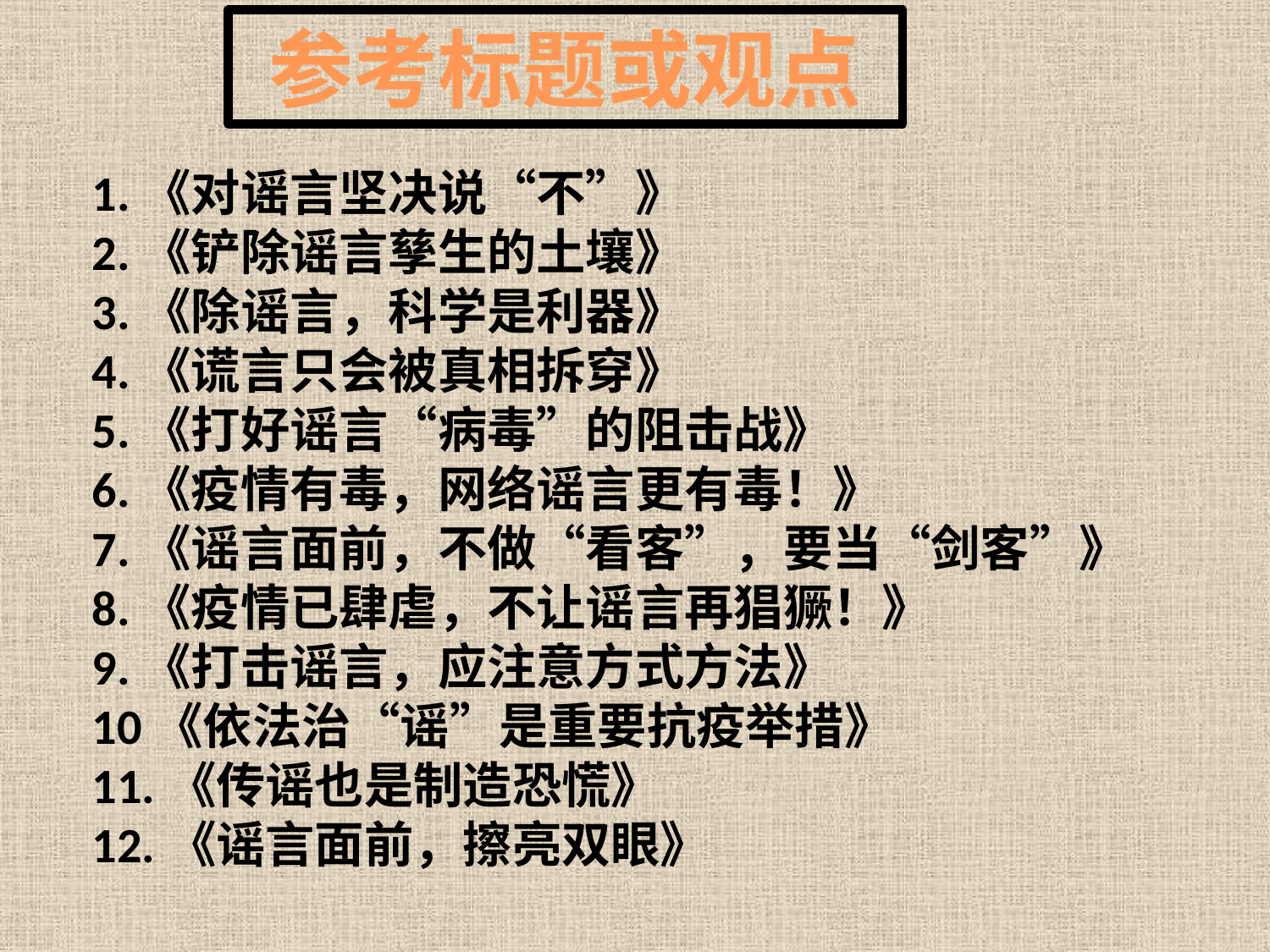

参考标题或观点
1.《对谣言坚决说“不”》
2.《铲除谣言孳生的土壤》
3.《除谣言，科学是利器》
4.《谎言只会被真相拆穿》
5.《打好谣言“病毒”的阻击战》
6.《疫情有毒，网络谣言更有毒！》
7.《谣言面前，不做“看客”，要当“剑客”》
8.《疫情已肆虐，不让谣言再猖獗！》
9.《打击谣言，应注意方式方法》
10《依法治“谣”是重要抗疫举措》
11.《传谣也是制造恐慌》
12.《谣言面前，擦亮双眼》